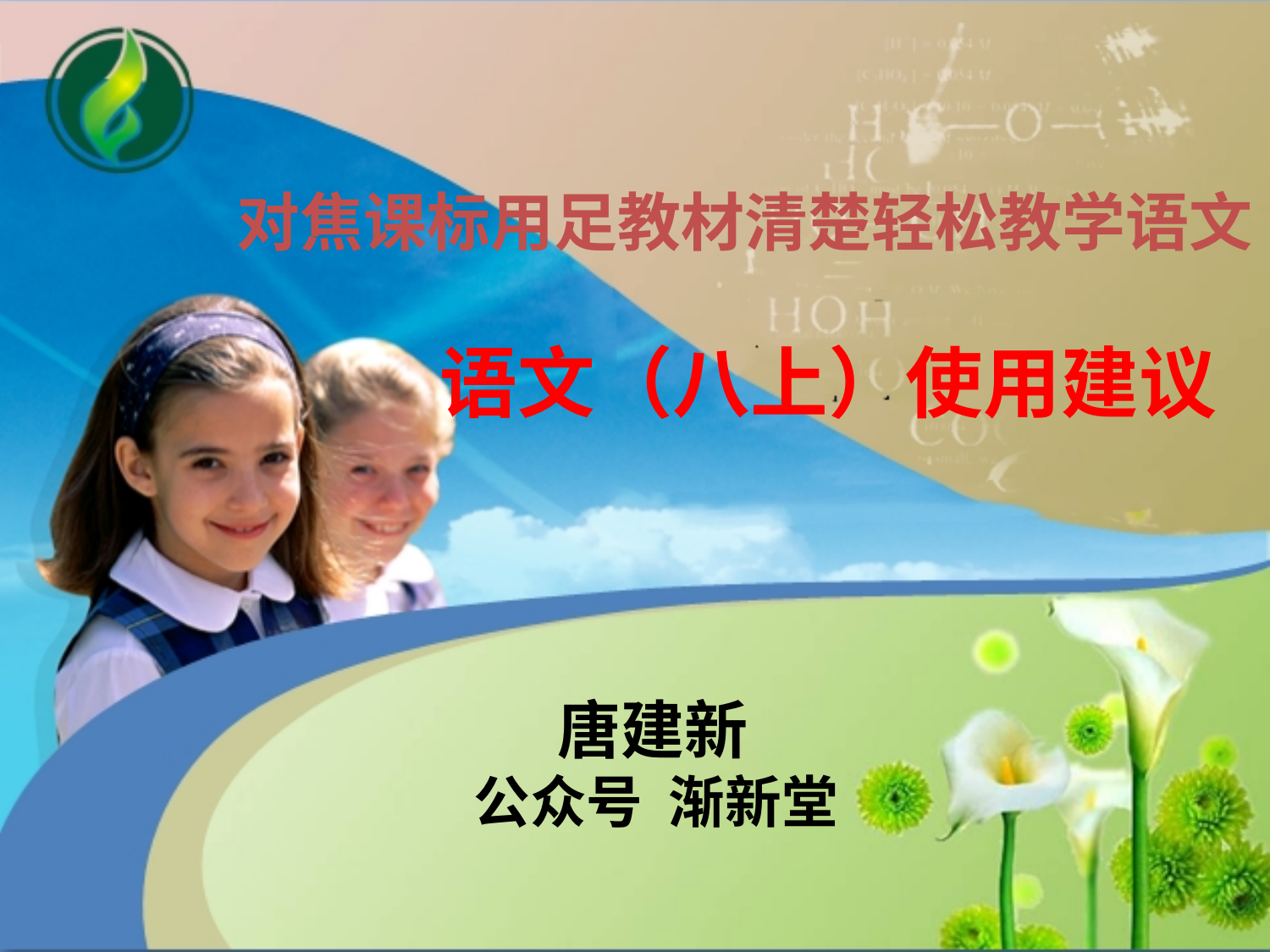

对焦课标用足教材清楚轻松教学语文

　　　语文（八上）使用建议
            唐建新
       公众号  渐新堂